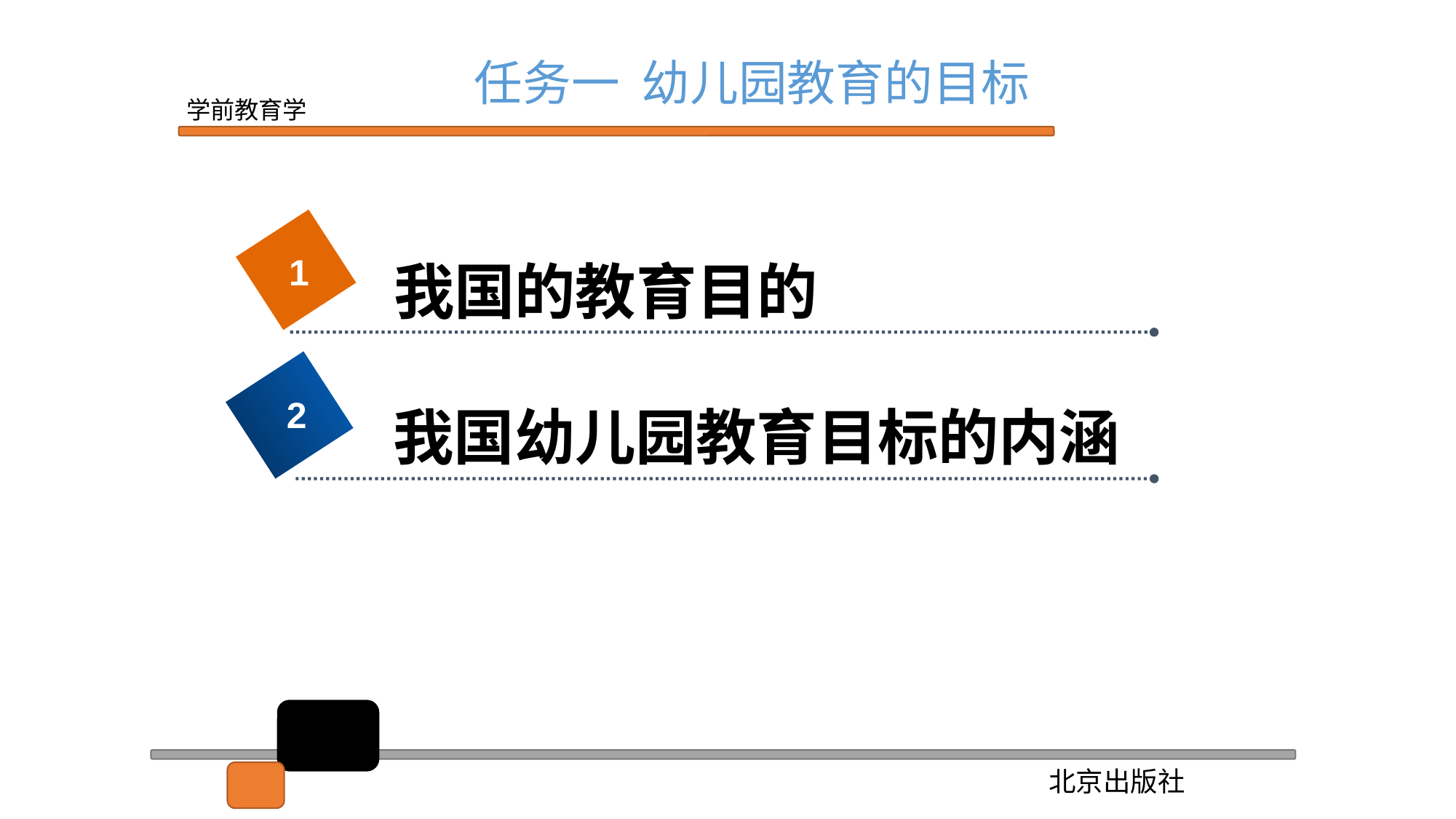

任务一  幼儿园教育的目标

1
我国的教育目的

2
我国幼儿园教育目标的内涵
2

2
3
2